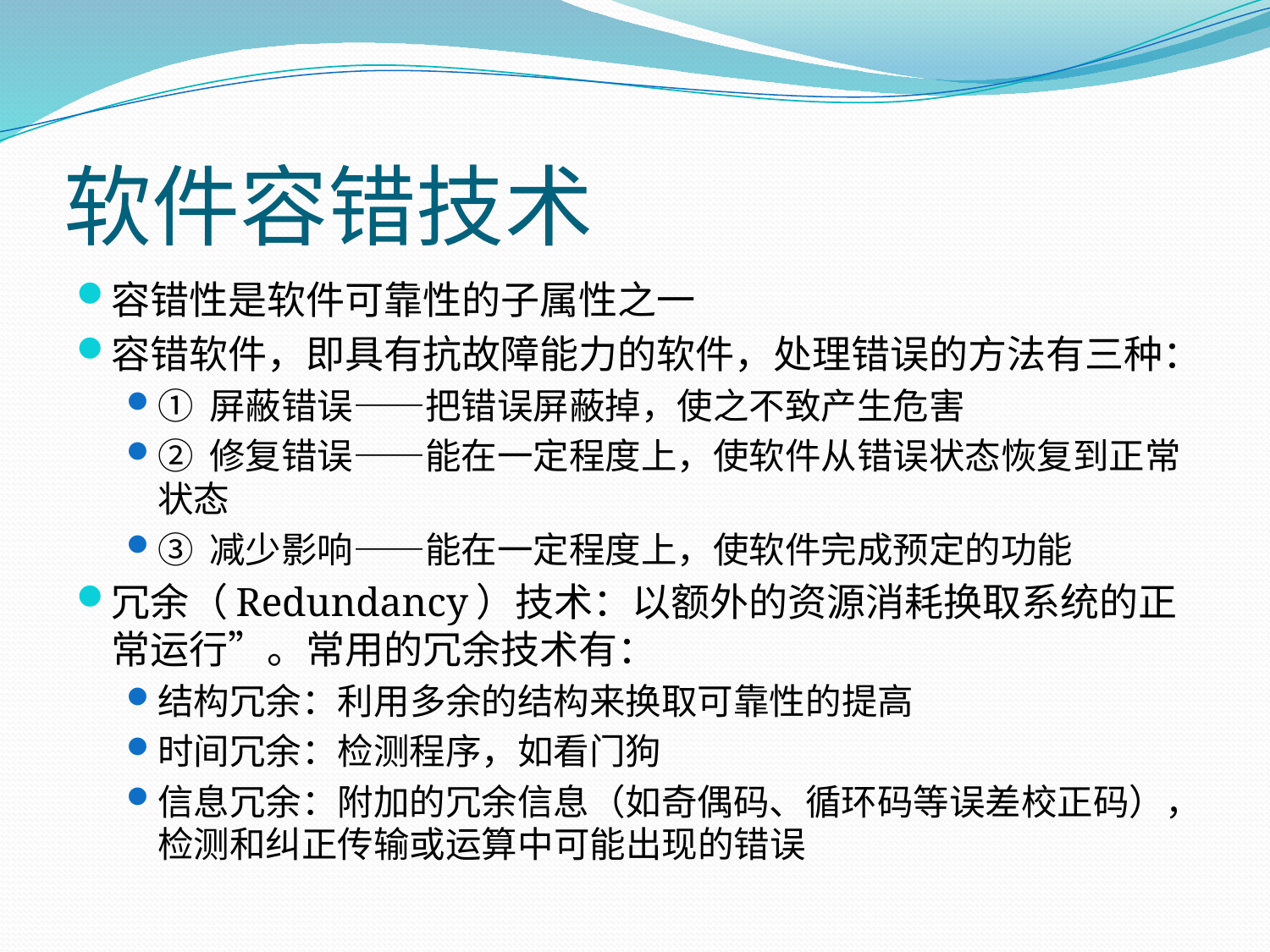

# 软件容错技术
容错性是软件可靠性的子属性之一
容错软件，即具有抗故障能力的软件，处理错误的方法有三种：
① 屏蔽错误——把错误屏蔽掉，使之不致产生危害
② 修复错误——能在一定程度上，使软件从错误状态恢复到正常状态
③ 减少影响——能在一定程度上，使软件完成预定的功能
冗余（Redundancy）技术：以额外的资源消耗换取系统的正常运行”。常用的冗余技术有：
结构冗余：利用多余的结构来换取可靠性的提高
时间冗余：检测程序，如看门狗
信息冗余：附加的冗余信息（如奇偶码、循环码等误差校正码），检测和纠正传输或运算中可能出现的错误